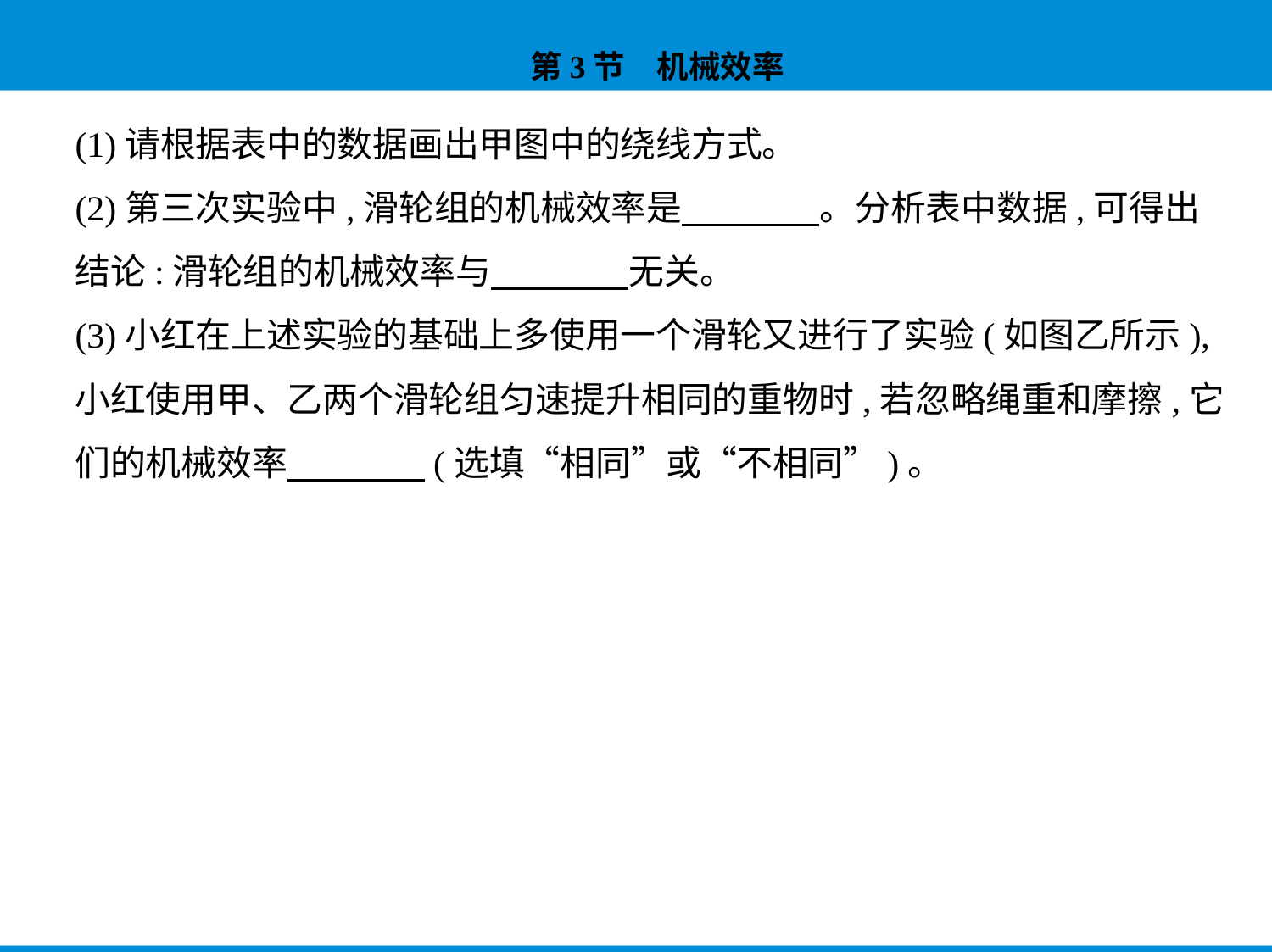

(1)请根据表中的数据画出甲图中的绕线方式。
(2)第三次实验中,滑轮组的机械效率是　　　    。分析表中数据,可得出
结论:滑轮组的机械效率与　　　    无关。
(3)小红在上述实验的基础上多使用一个滑轮又进行了实验(如图乙所示),
小红使用甲、乙两个滑轮组匀速提升相同的重物时,若忽略绳重和摩擦,它
们的机械效率　　　    (选填“相同”或“不相同”)。